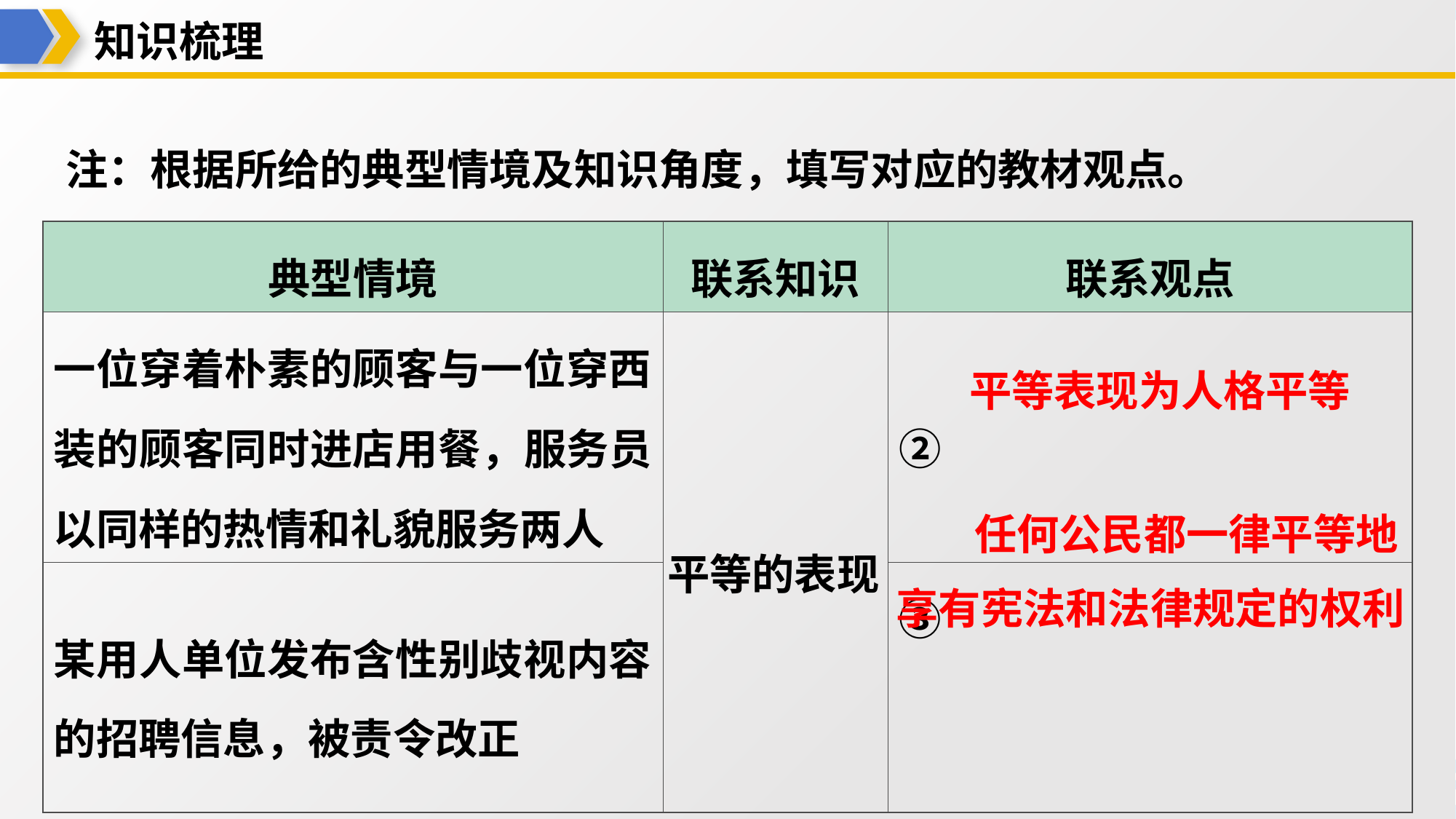

知识梳理
注：根据所给的典型情境及知识角度，填写对应的教材观点。
| 典型情境 | 联系知识 | 联系观点 |
| --- | --- | --- |
| 一位穿着朴素的顾客与一位穿西 装的顾客同时进店用餐，服务员 以同样的热情和礼貌服务两人 | 平等的表现 | ②平等表现为人格平等 |
| 某用人单位发布含性别歧视内容 的招聘信息，被责令改正 |  | ③任何公民都一律平等地享有 宪法和法律规定的权利 |
平等表现为人格平等
任何公民都一律平等地
享有宪法和法律规定的权利